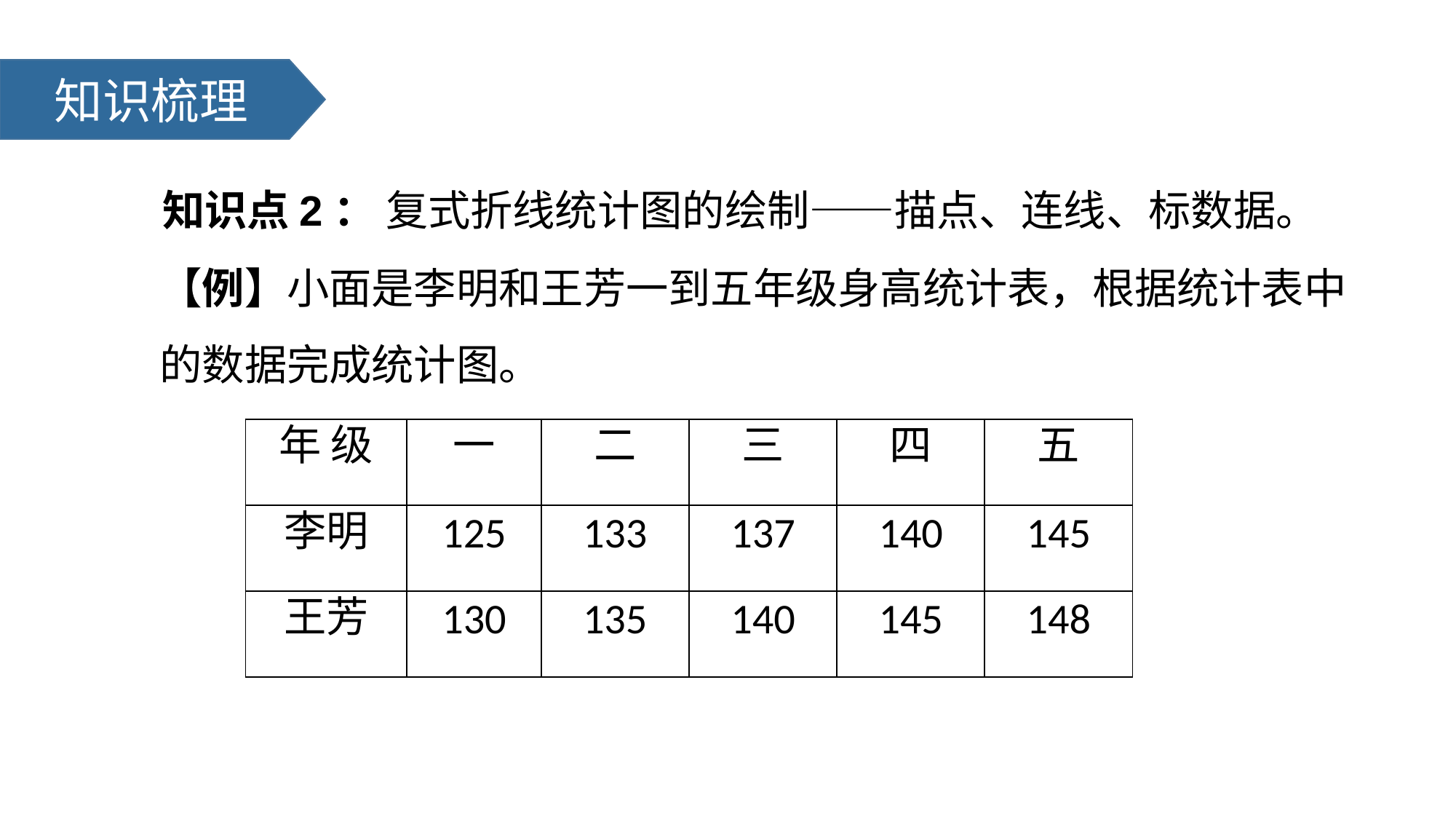

知识梳理
知识点2： 复式折线统计图的绘制——描点、连线、标数据。
【例】小面是李明和王芳一到五年级身高统计表，根据统计表中的数据完成统计图。
| 年 级 | 一 | 二 | 三 | 四 | 五 |
| --- | --- | --- | --- | --- | --- |
| 李明 | 125 | 133 | 137 | 140 | 145 |
| 王芳 | 130 | 135 | 140 | 145 | 148 |